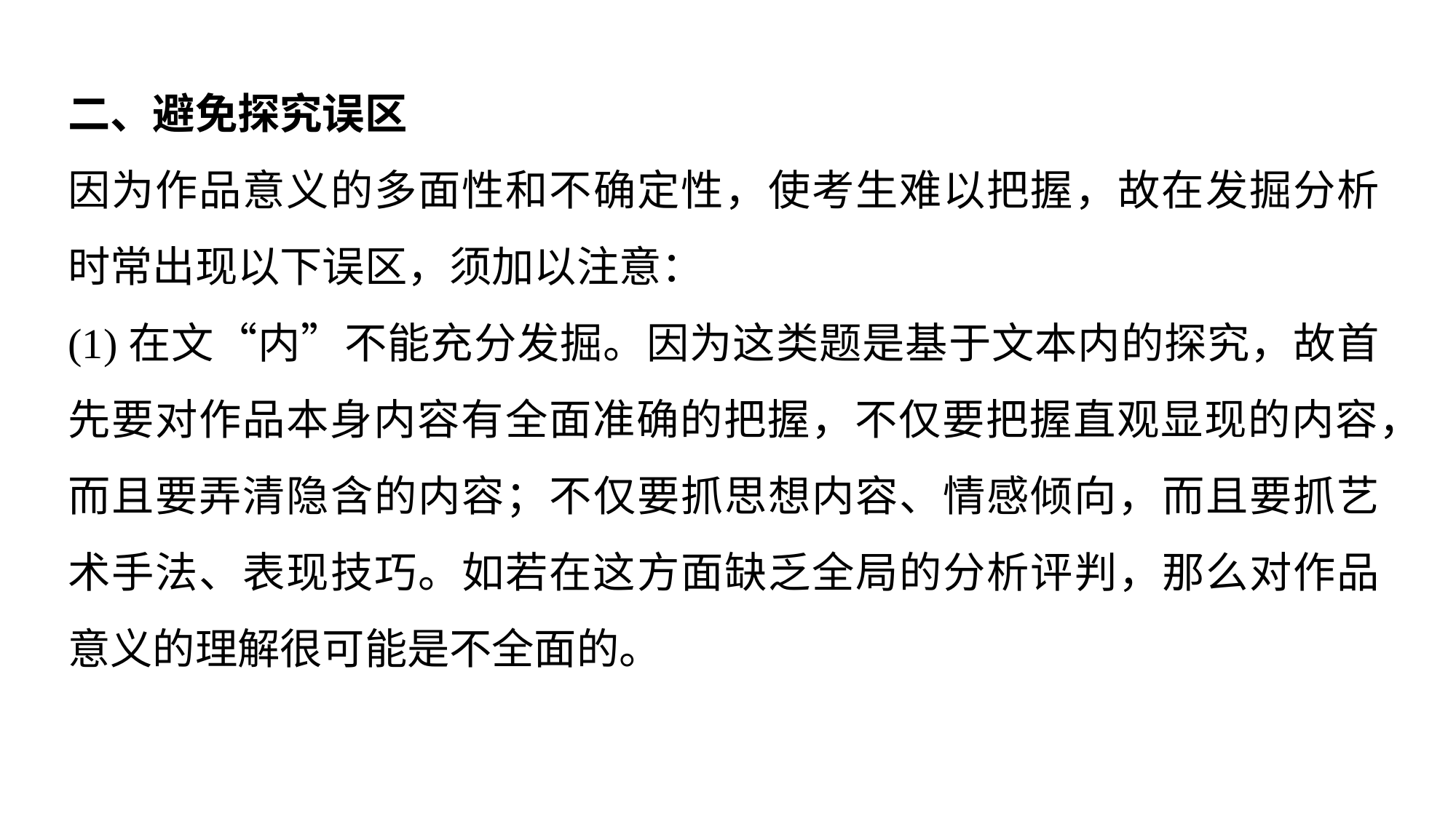

二、避免探究误区
因为作品意义的多面性和不确定性，使考生难以把握，故在发掘分析时常出现以下误区，须加以注意：
(1)在文“内”不能充分发掘。因为这类题是基于文本内的探究，故首先要对作品本身内容有全面准确的把握，不仅要把握直观显现的内容，而且要弄清隐含的内容；不仅要抓思想内容、情感倾向，而且要抓艺术手法、表现技巧。如若在这方面缺乏全局的分析评判，那么对作品意义的理解很可能是不全面的。